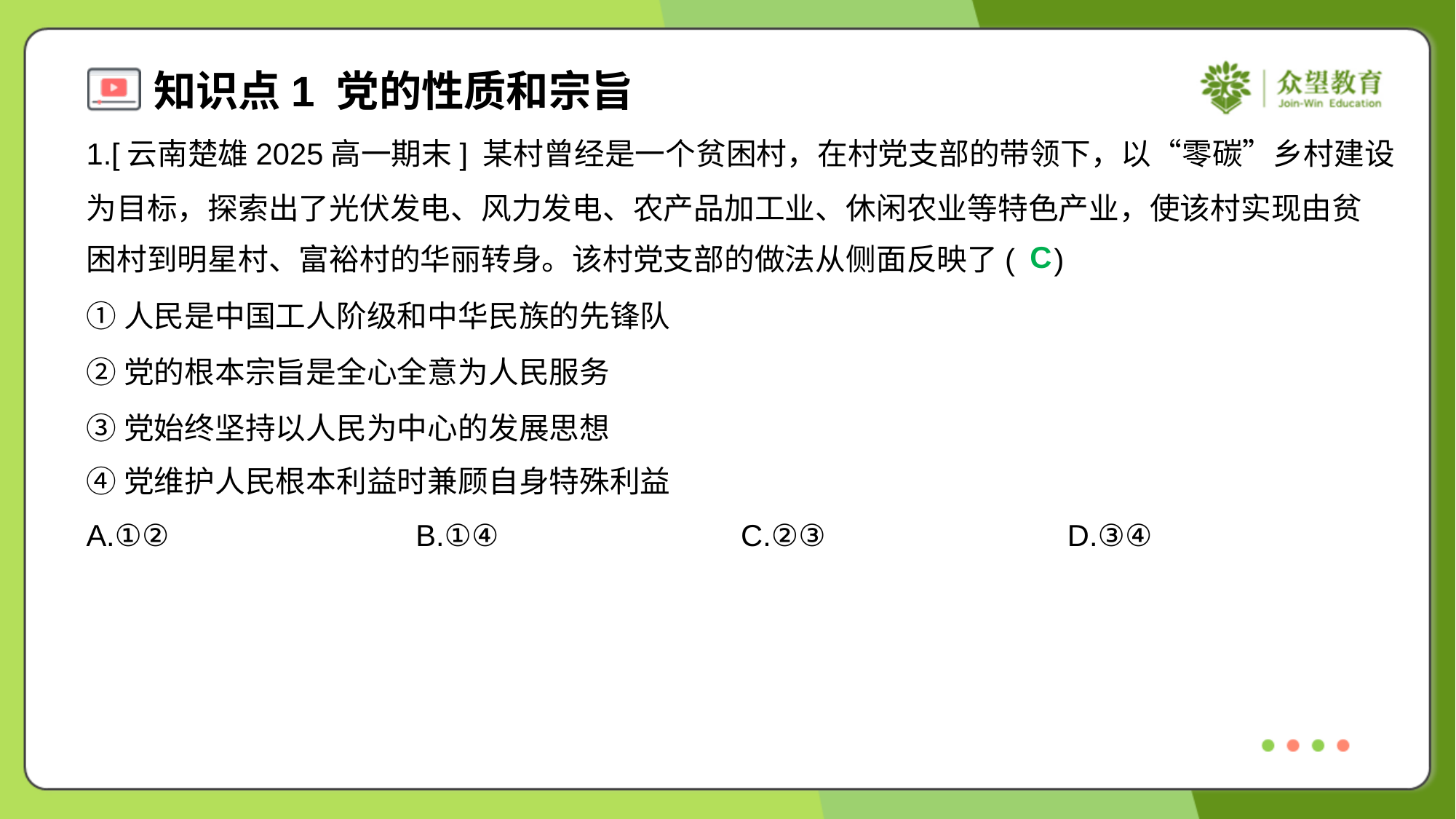

1.[云南楚雄2025高一期末] 某村曾经是一个贫困村，在村党支部的带领下，以“零碳”乡村建设
为目标，探索出了光伏发电、风力发电、农产品加工业、休闲农业等特色产业，使该村实现由贫
困村到明星村、富裕村的华丽转身。该村党支部的做法从侧面反映了(     )
C
①人民是中国工人阶级和中华民族的先锋队
②党的根本宗旨是全心全意为人民服务
③党始终坚持以人民为中心的发展思想
④党维护人民根本利益时兼顾自身特殊利益
A.①②	B.①④	C.②③	D.③④